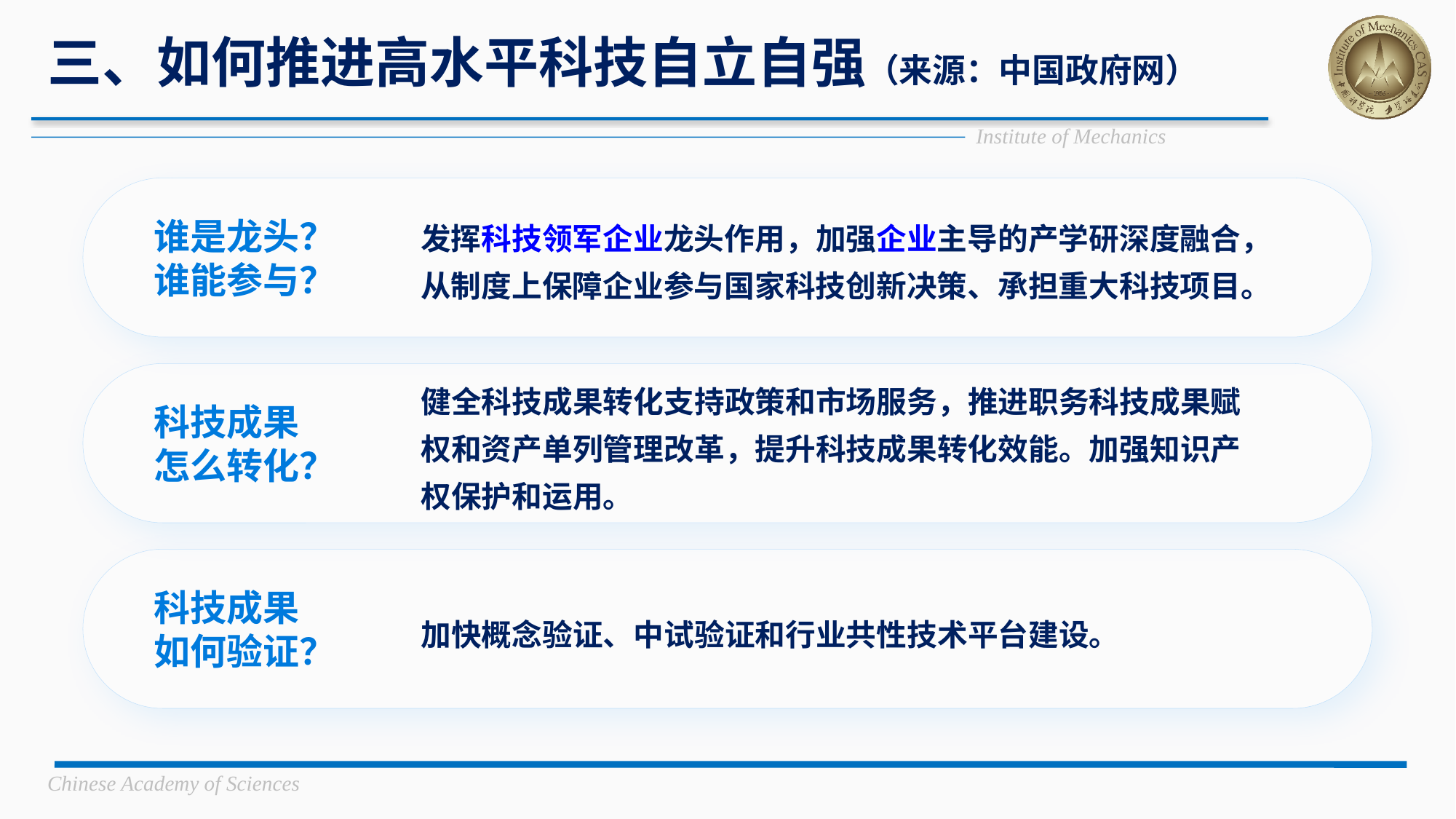

# 三、如何推进高水平科技自立自强（来源：中国政府网）

谁是龙头？
谁能参与？
发挥科技领军企业龙头作用，加强企业主导的产学研深度融合，从制度上保障企业参与国家科技创新决策、承担重大科技项目。

科技成果
怎么转化？
健全科技成果转化支持政策和市场服务，推进职务科技成果赋权和资产单列管理改革，提升科技成果转化效能。加强知识产权保护和运用。

科技成果
如何验证？
加快概念验证、中试验证和行业共性技术平台建设。
15